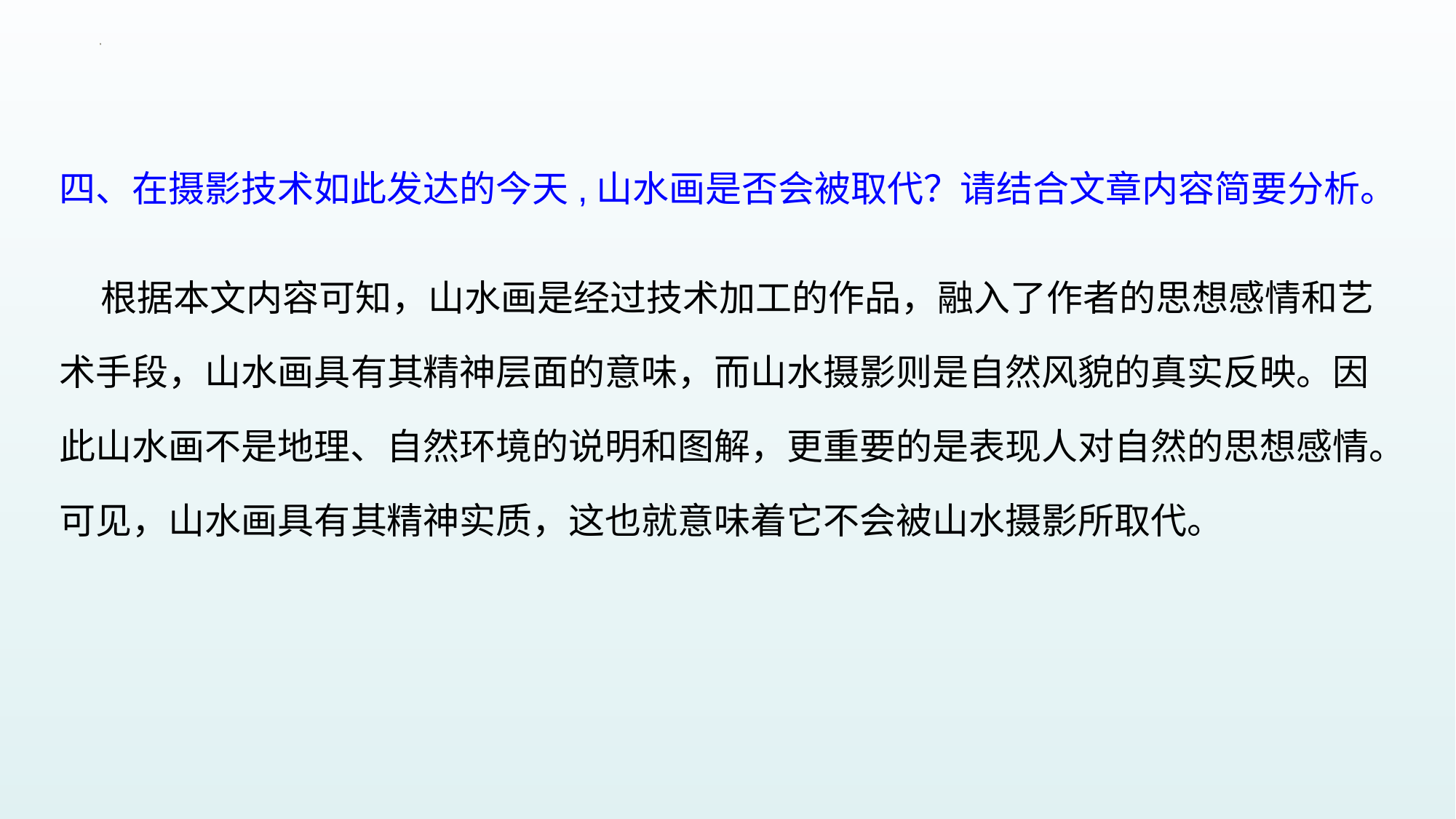

四、在摄影技术如此发达的今天,山水画是否会被取代？请结合文章内容简要分析。

    根据本文内容可知，山水画是经过技术加工的作品，融入了作者的思想感情和艺术手段，山水画具有其精神层面的意味，而山水摄影则是自然风貌的真实反映。因此山水画不是地理、自然环境的说明和图解，更重要的是表现人对自然的思想感情。可见，山水画具有其精神实质，这也就意味着它不会被山水摄影所取代。